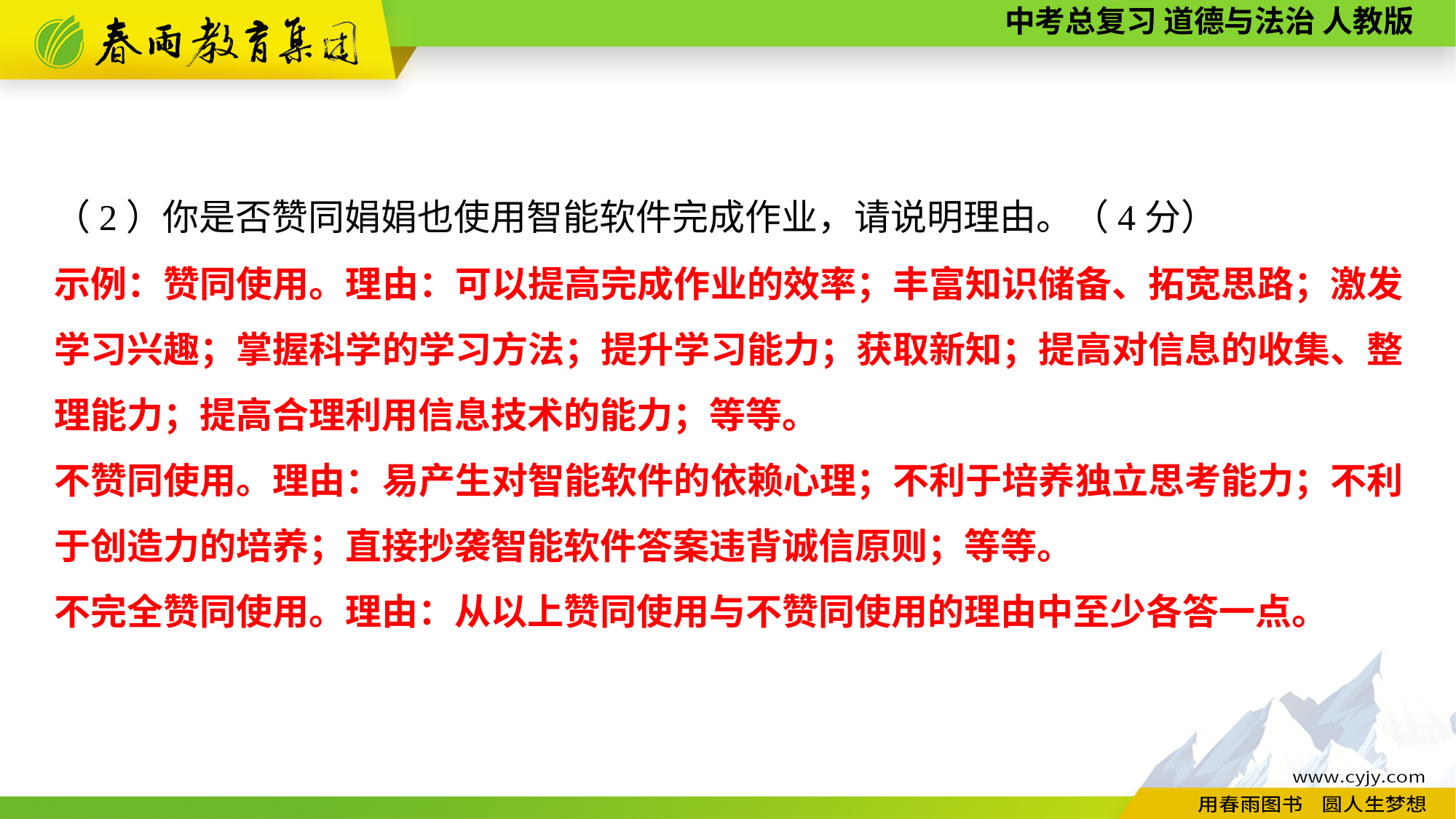

（2）你是否赞同娟娟也使用智能软件完成作业，请说明理由。（4分）
示例：赞同使用。理由：可以提高完成作业的效率；丰富知识储备、拓宽思路；激发学习兴趣；掌握科学的学习方法；提升学习能力；获取新知；提高对信息的收集、整理能力；提高合理利用信息技术的能力；等等。
不赞同使用。理由：易产生对智能软件的依赖心理；不利于培养独立思考能力；不利于创造力的培养；直接抄袭智能软件答案违背诚信原则；等等。
不完全赞同使用。理由：从以上赞同使用与不赞同使用的理由中至少各答一点。